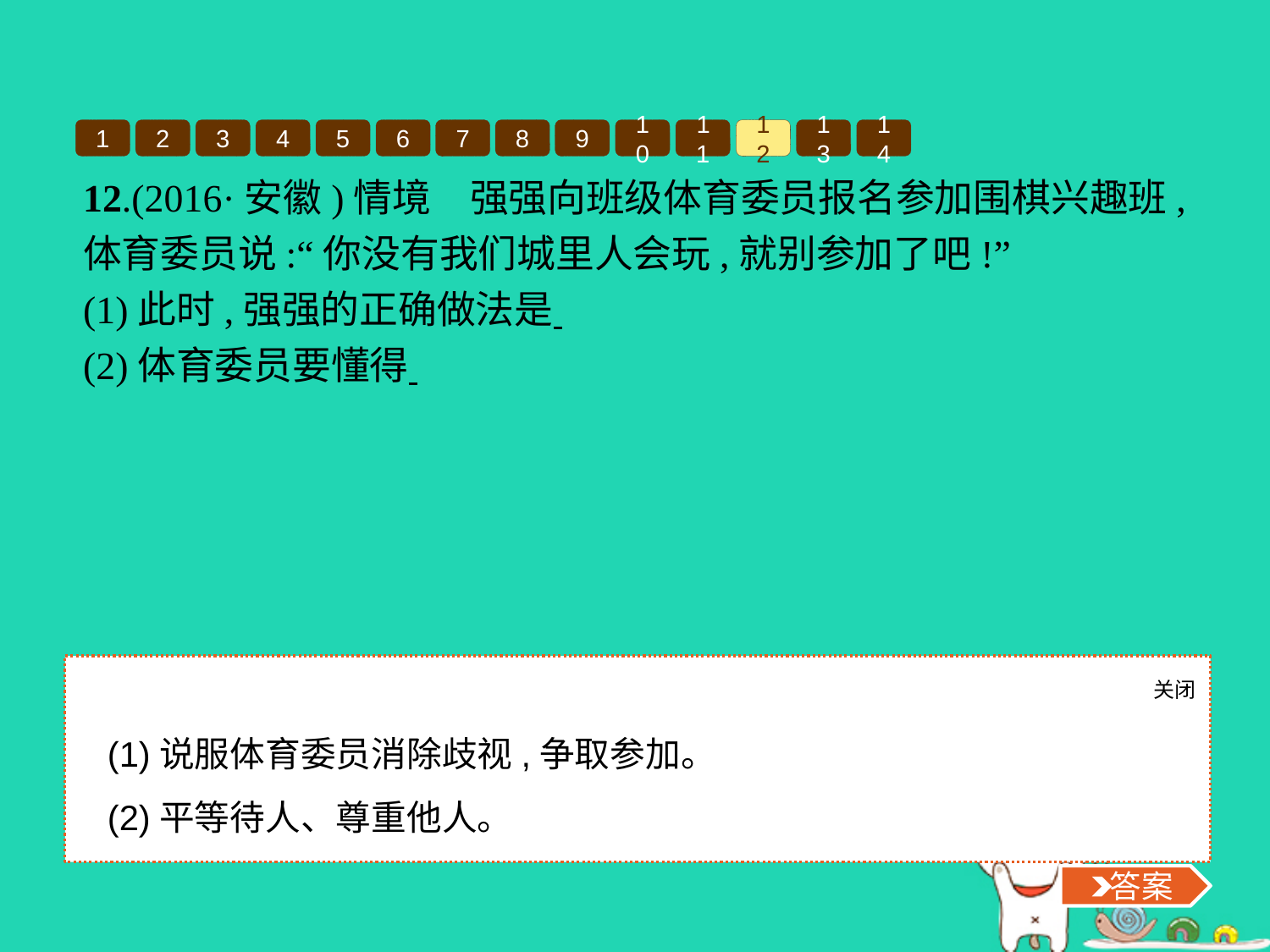

1
2
3
4
5
6
7
8
9
10
11
12
13
14
12.(2016·安徽)情境　强强向班级体育委员报名参加围棋兴趣班,体育委员说:“你没有我们城里人会玩,就别参加了吧!”
(1)此时,强强的正确做法是
(2)体育委员要懂得

关闭
  答案

(1)说服体育委员消除歧视,争取参加。
(2)平等待人、尊重他人。
  答案